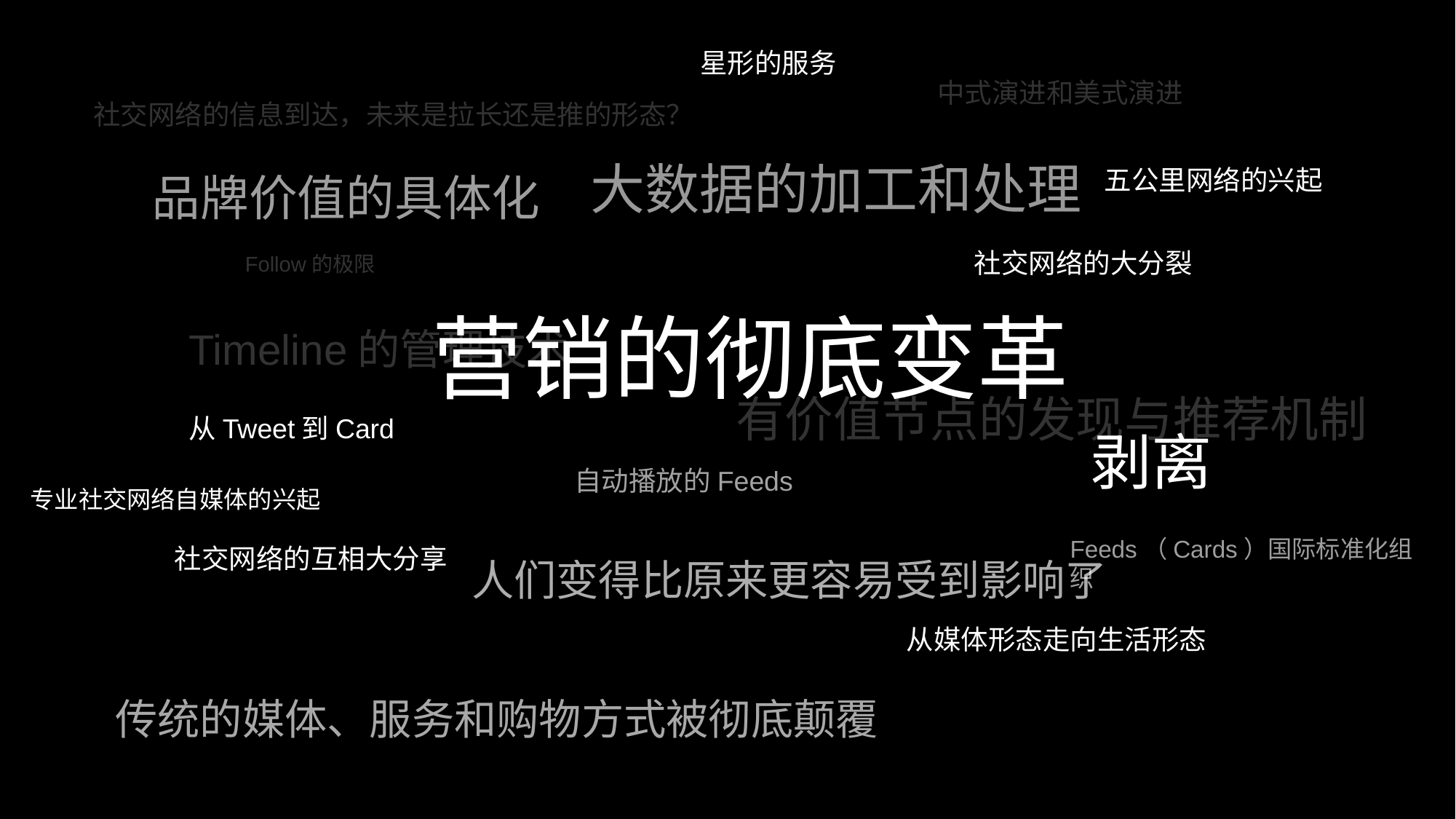

星形的服务
中式演进和美式演进
社交网络的信息到达，未来是拉长还是推的形态？
大数据的加工和处理
五公里网络的兴起
品牌价值的具体化
社交网络的大分裂
Follow的极限
营销的彻底变革
Timeline的管理技术
有价值节点的发现与推荐机制
从Tweet到Card
剥离
自动播放的Feeds
专业社交网络自媒体的兴起
Feeds（Cards）国际标准化组织
社交网络的互相大分享
人们变得比原来更容易受到影响了
从媒体形态走向生活形态
传统的媒体、服务和购物方式被彻底颠覆